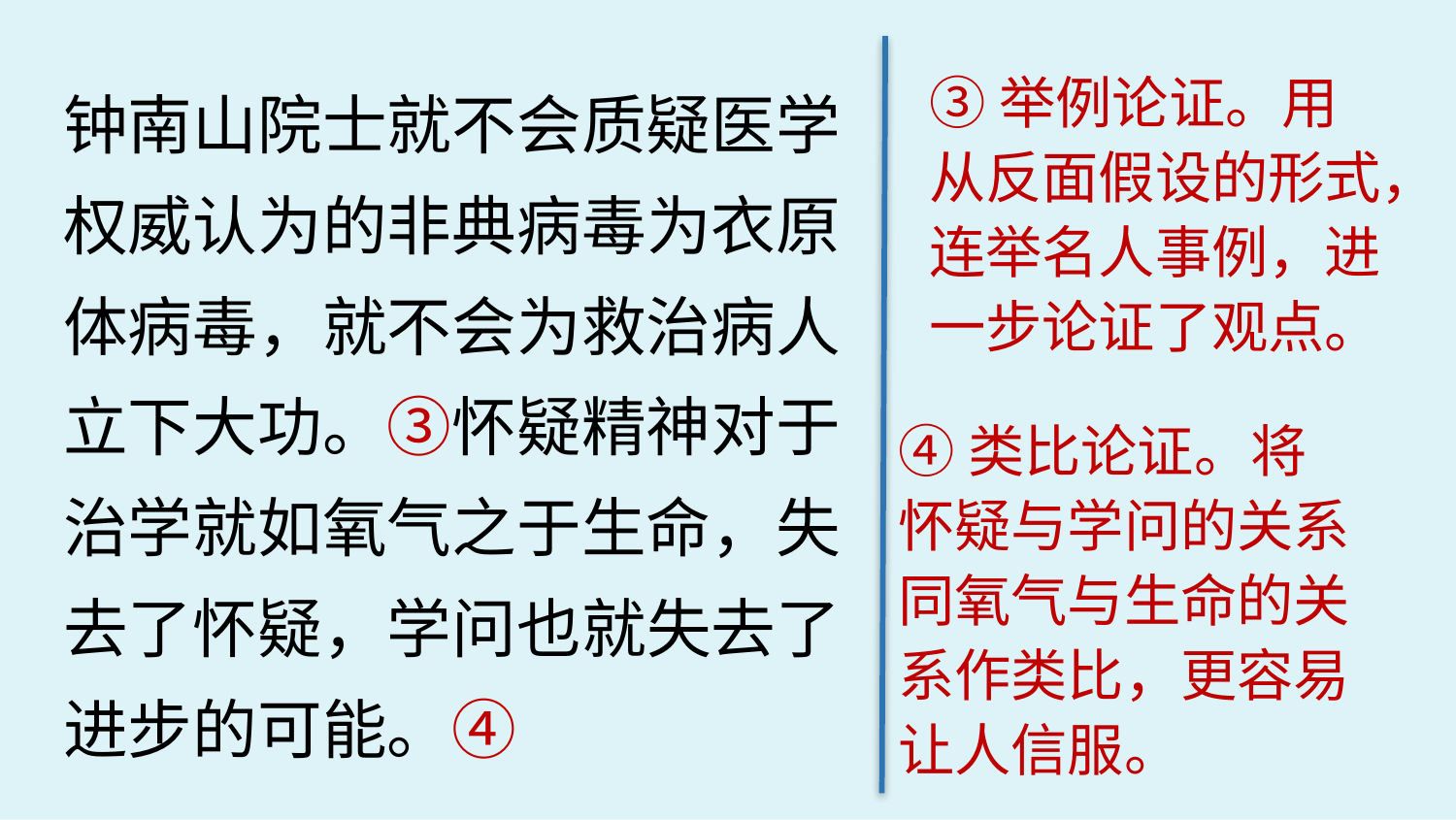

钟南山院士就不会质疑医学权威认为的非典病毒为衣原体病毒，就不会为救治病人立下大功。③怀疑精神对于治学就如氧气之于生命，失去了怀疑，学问也就失去了进步的可能。④
③举例论证。用从反面假设的形式，连举名人事例，进一步论证了观点。
④类比论证。将怀疑与学问的关系同氧气与生命的关系作类比，更容易让人信服。